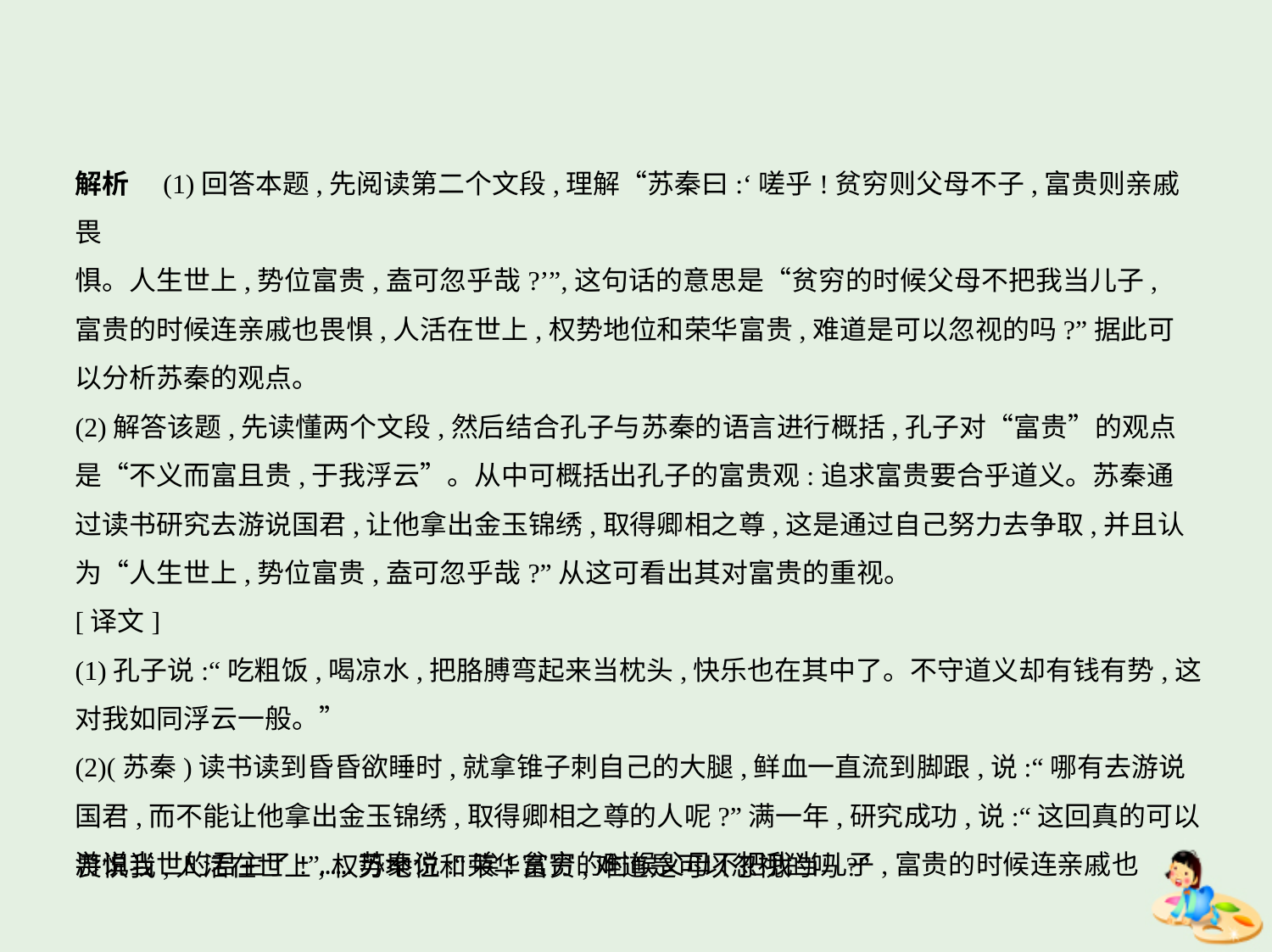

解析　(1)回答本题,先阅读第二个文段,理解“苏秦曰:‘嗟乎!贫穷则父母不子,富贵则亲戚畏
惧。人生世上,势位富贵,盍可忽乎哉?’”,这句话的意思是“贫穷的时候父母不把我当儿子,
富贵的时候连亲戚也畏惧,人活在世上,权势地位和荣华富贵,难道是可以忽视的吗?”据此可
以分析苏秦的观点。
(2)解答该题,先读懂两个文段,然后结合孔子与苏秦的语言进行概括,孔子对“富贵”的观点
是“不义而富且贵,于我浮云”。从中可概括出孔子的富贵观:追求富贵要合乎道义。苏秦通
过读书研究去游说国君,让他拿出金玉锦绣,取得卿相之尊,这是通过自己努力去争取,并且认
为“人生世上,势位富贵,盍可忽乎哉?”从这可看出其对富贵的重视。
[译文]
(1)孔子说:“吃粗饭,喝凉水,把胳膊弯起来当枕头,快乐也在其中了。不守道义却有钱有势,这
对我如同浮云一般。”
(2)(苏秦)读书读到昏昏欲睡时,就拿锥子刺自己的大腿,鲜血一直流到脚跟,说:“哪有去游说
国君,而不能让他拿出金玉锦绣,取得卿相之尊的人呢?”满一年,研究成功,说:“这回真的可以
游说当世的君主了!”……苏秦说:“唉!贫穷的时候父母不把我当儿子,富贵的时候连亲戚也
畏惧我,人活在世上,权势地位和荣华富贵,难道是可以忽视的吗?”